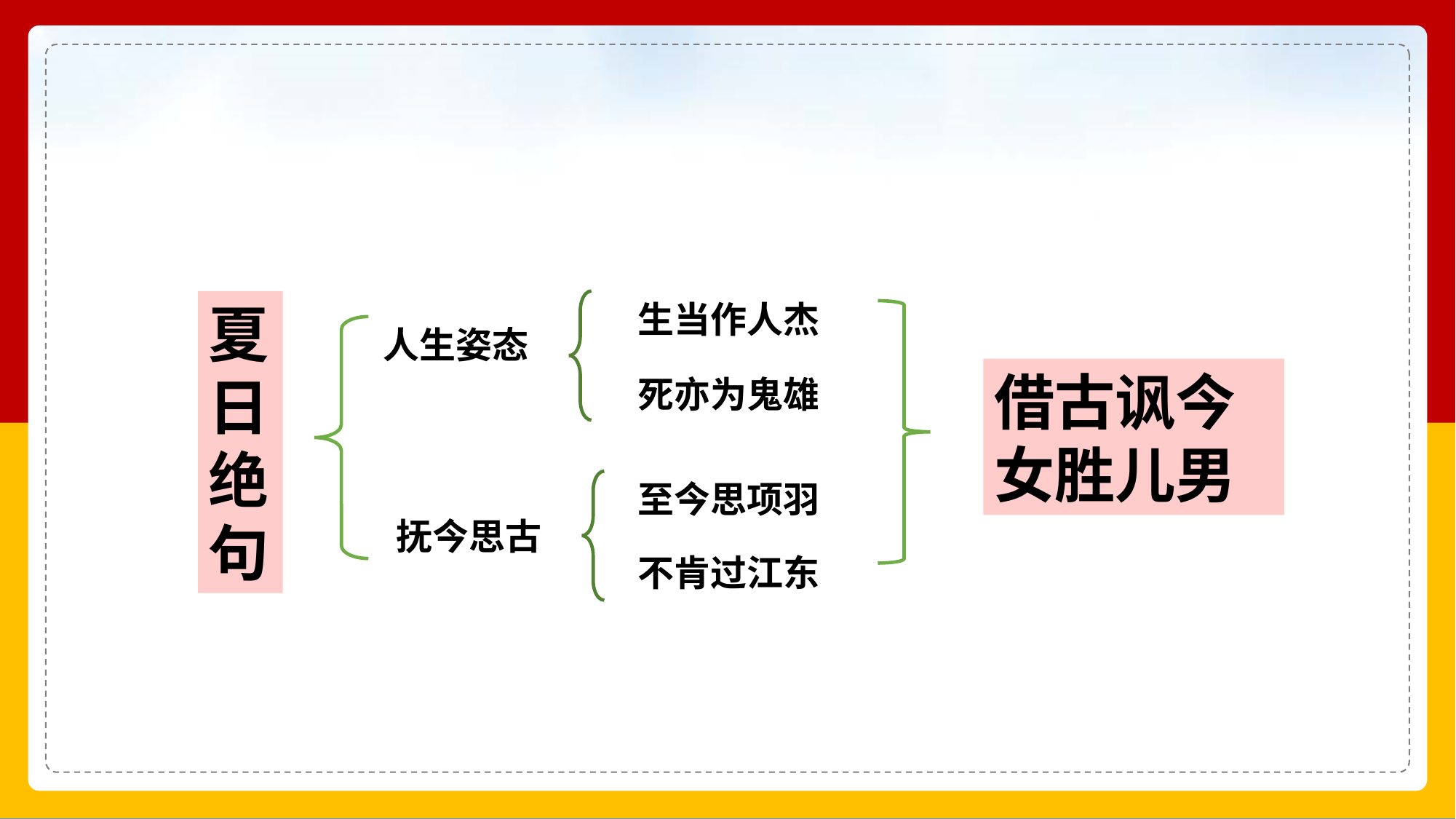

夏日绝句
生当作人杰

人生姿态
借古讽今
女胜儿男
死亦为鬼雄

至今思项羽
抚今思古
不肯过江东